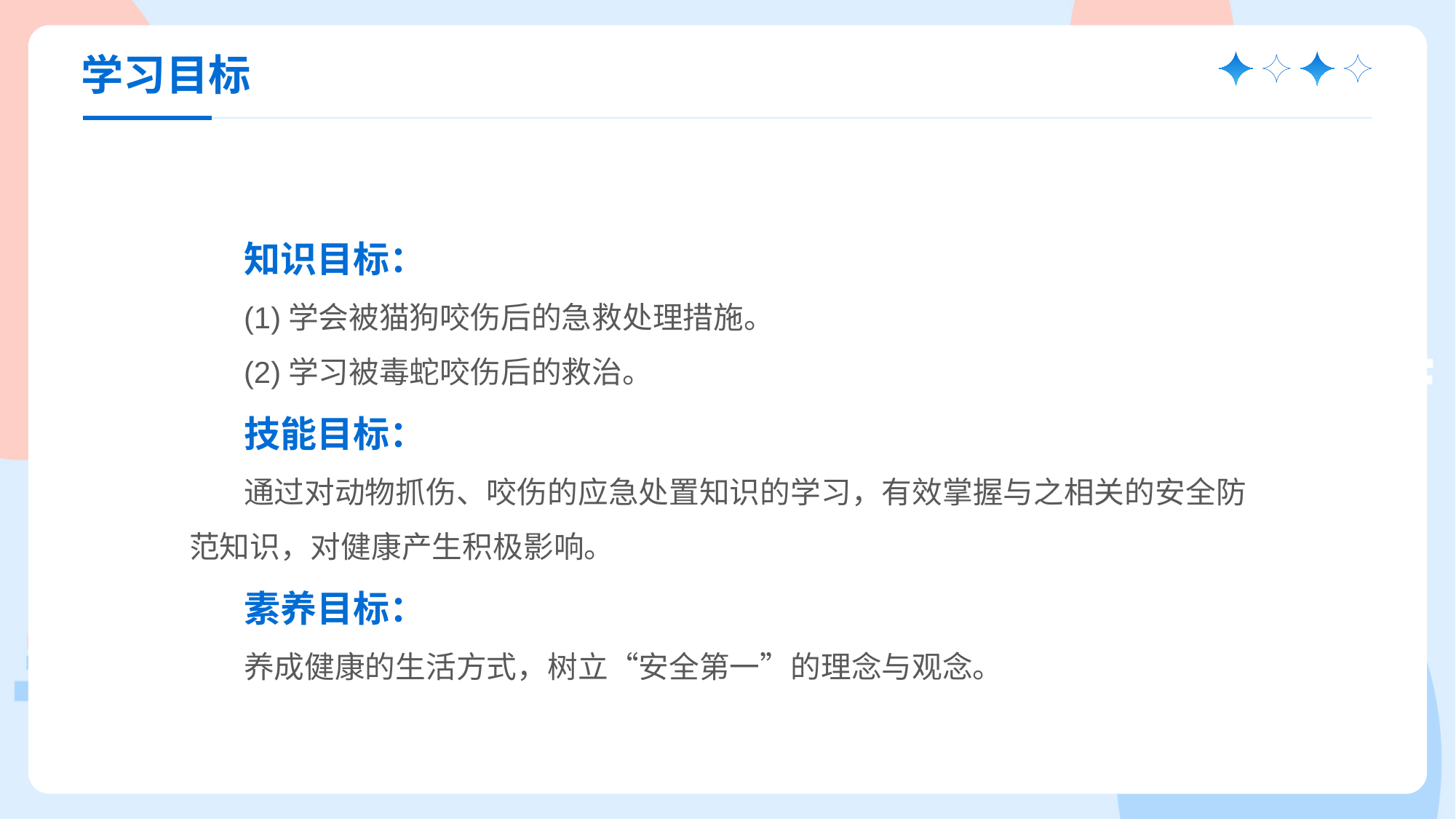

学习目标
知识目标：
(1)学会被猫狗咬伤后的急救处理措施。
(2)学习被毒蛇咬伤后的救治。
技能目标：
通过对动物抓伤、咬伤的应急处置知识的学习，有效掌握与之相关的安全防范知识，对健康产生积极影响。
素养目标：
养成健康的生活方式，树立“安全第一”的理念与观念。